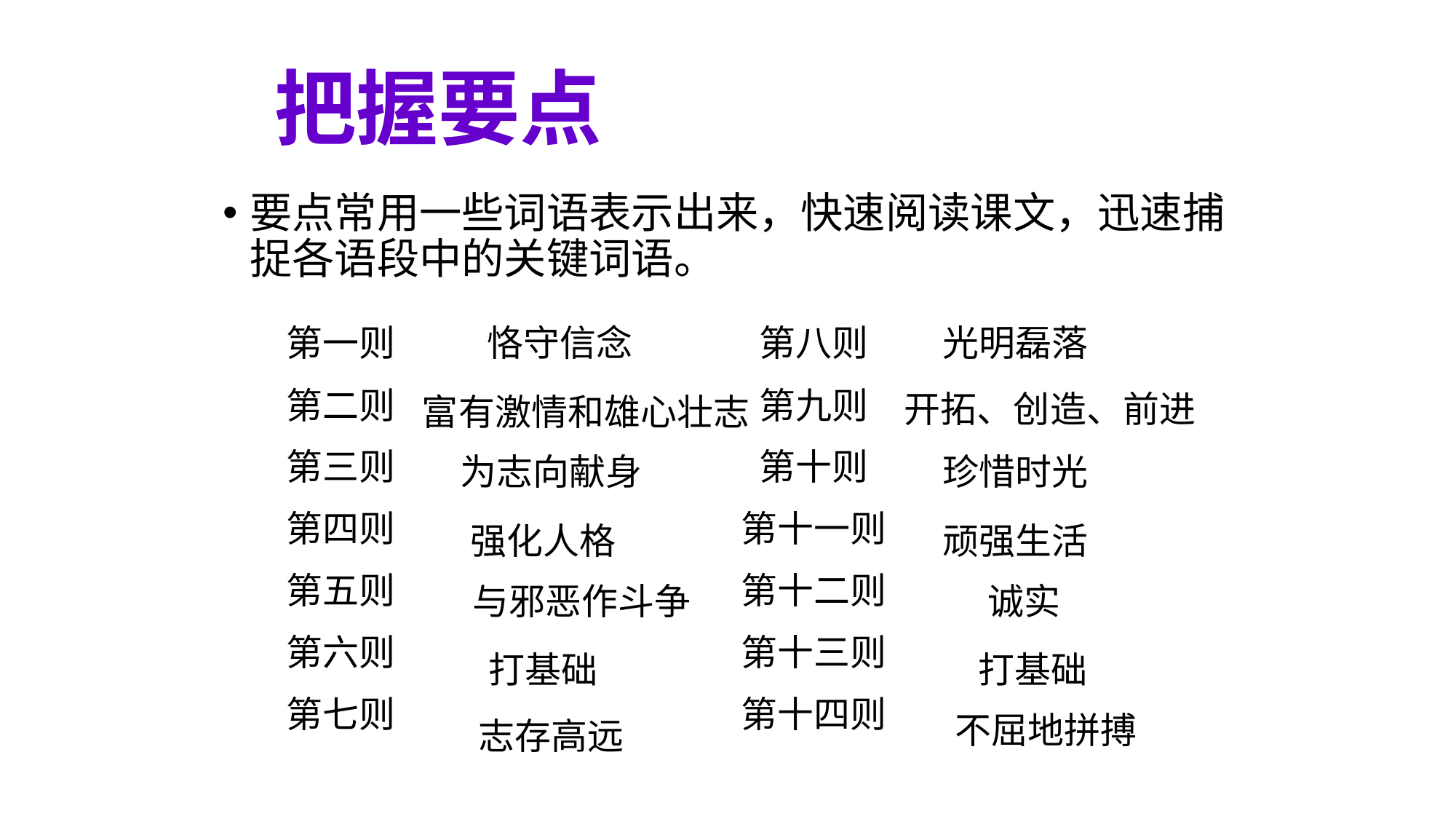

# 把握要点
要点常用一些词语表示出来，快速阅读课文，迅速捕捉各语段中的关键词语。
第一则
第二则
第三则
第四则
第五则
第六则
第七则
恪守信念
第八则
第九则
第十则
第十一则
第十二则
第十三则
第十四则
光明磊落
开拓、创造、前进
富有激情和雄心壮志
为志向献身
珍惜时光
强化人格
顽强生活
与邪恶作斗争
诚实
打基础
打基础
不屈地拼搏
志存高远